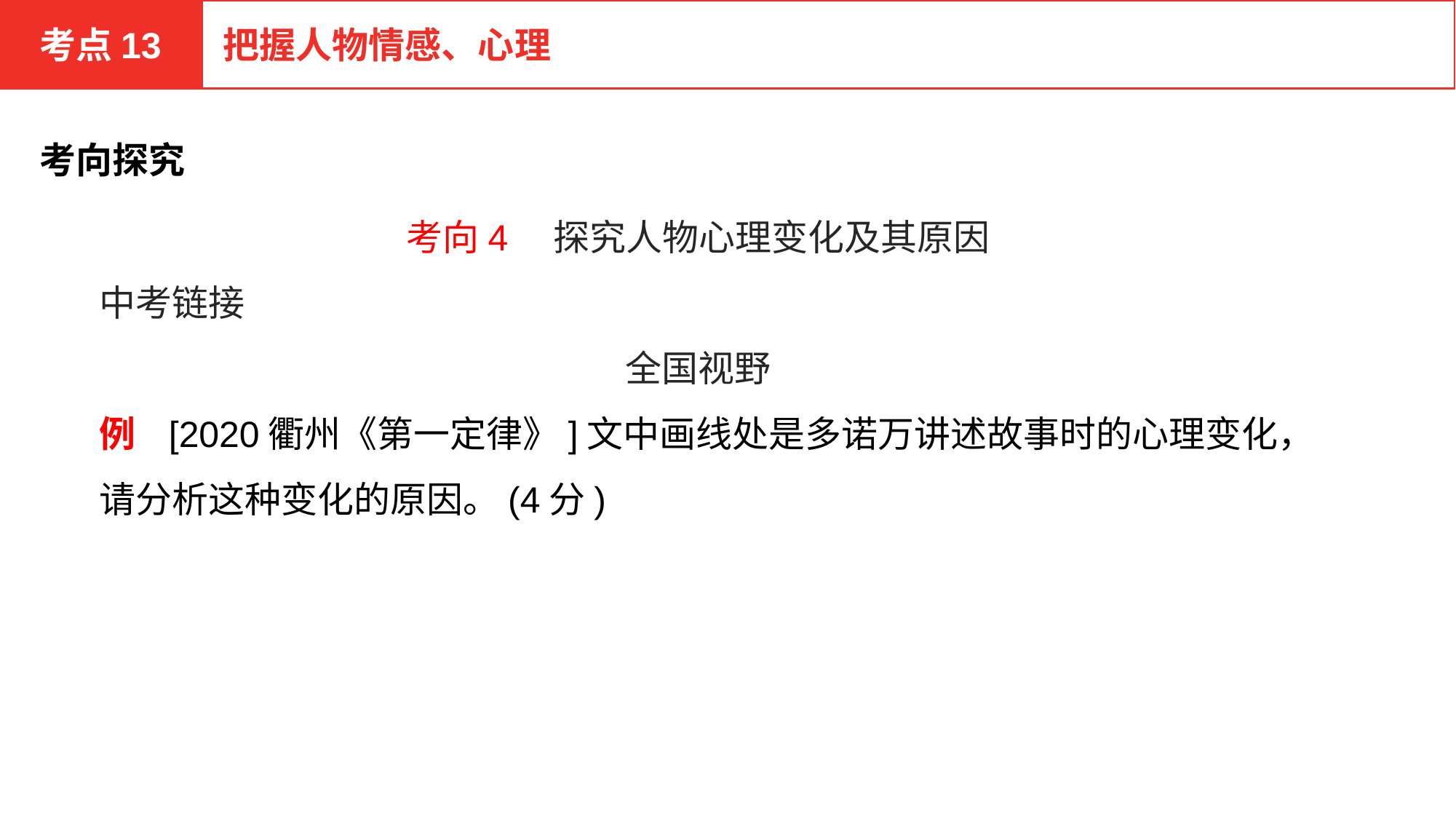

考点13
把握人物情感、心理
考向探究
考向4　探究人物心理变化及其原因
中考链接
全国视野
例   [2020衢州《第一定律》]文中画线处是多诺万讲述故事时的心理变化，请分析这种变化的原因。(4分)